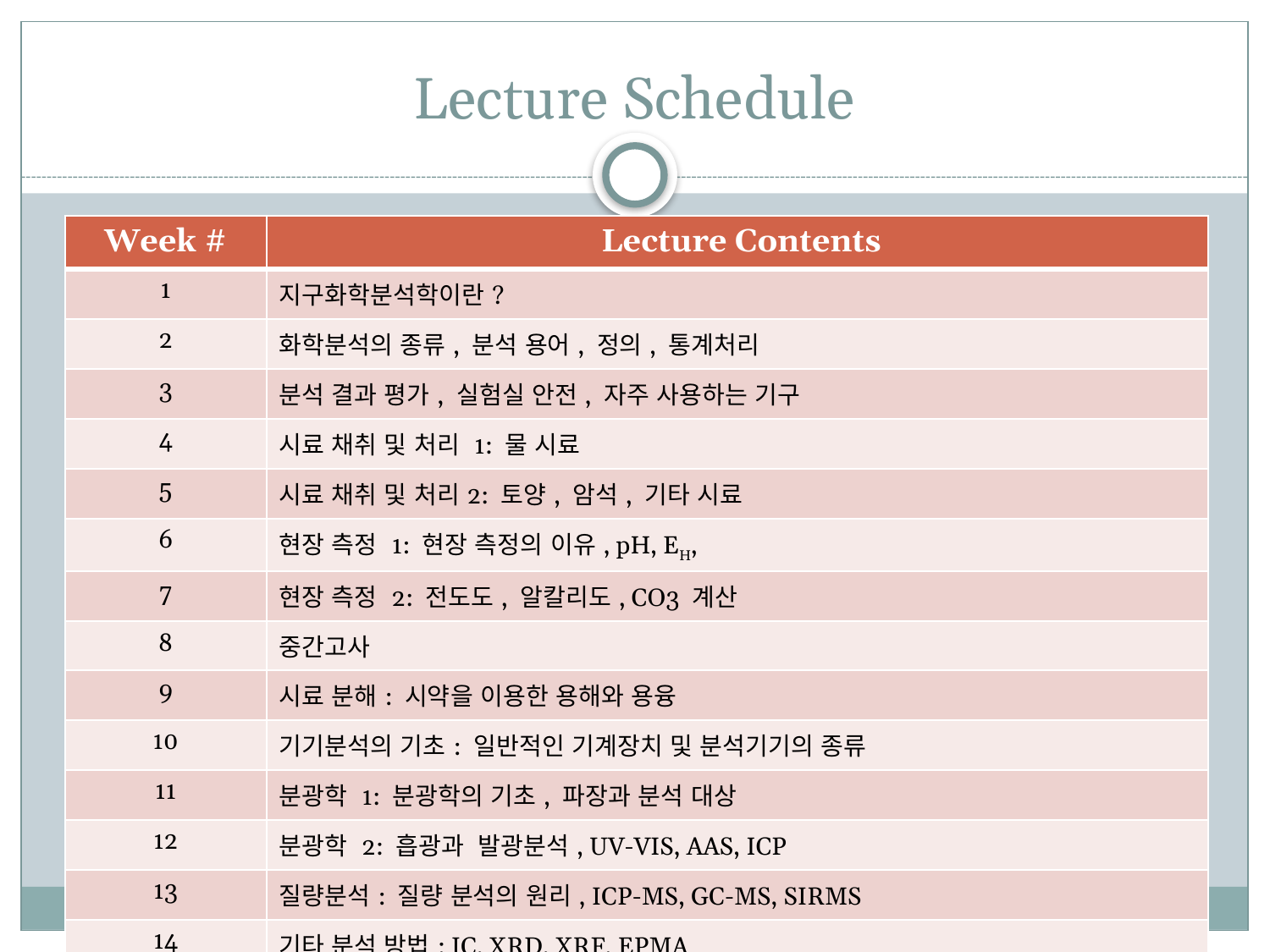

# Lecture Schedule
| Week # | Lecture Contents |
| --- | --- |
| 1 | 지구화학분석학이란? |
| 2 | 화학분석의 종류, 분석 용어, 정의, 통계처리 |
| 3 | 분석 결과 평가, 실험실 안전, 자주 사용하는 기구 |
| 4 | 시료 채취 및 처리 1: 물 시료 |
| 5 | 시료 채취 및 처리2: 토양, 암석, 기타 시료 |
| 6 | 현장 측정 1: 현장 측정의 이유, pH, EH, |
| 7 | 현장 측정 2: 전도도, 알칼리도, CO3 계산 |
| 8 | 중간고사 |
| 9 | 시료 분해: 시약을 이용한 용해와 용융 |
| 10 | 기기분석의 기초: 일반적인 기계장치 및 분석기기의 종류 |
| 11 | 분광학 1: 분광학의 기초, 파장과 분석 대상 |
| 12 | 분광학 2: 흡광과 발광분석, UV-VIS, AAS, ICP |
| 13 | 질량분석: 질량 분석의 원리, ICP-MS, GC-MS, SIRMS |
| 14 | 기타 분석 방법: IC, XRD, XRF, EPMA |
| 15 | 기말 고사 |